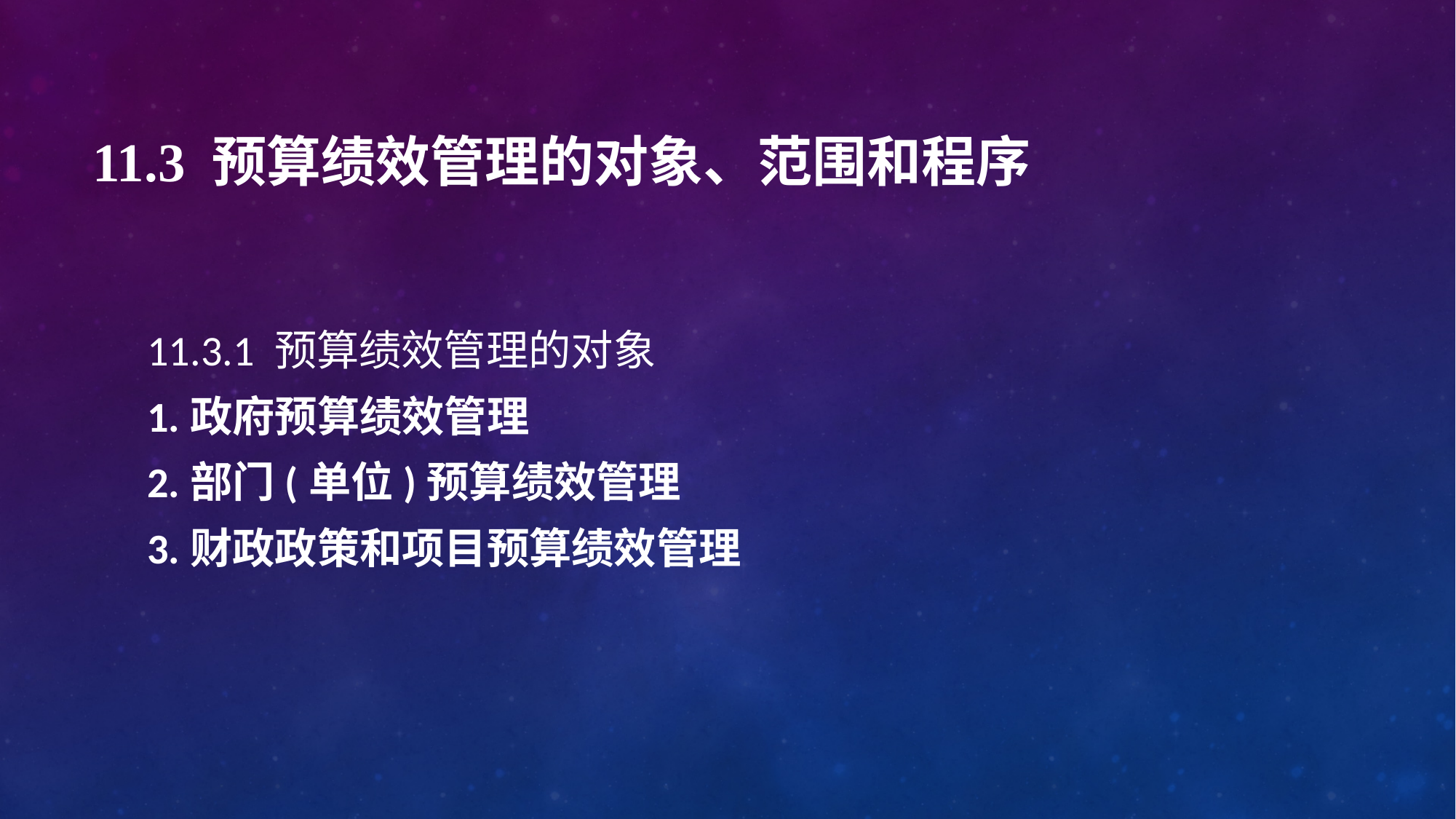

# 11.3 预算绩效管理的对象、范围和程序
11.3.1 预算绩效管理的对象
1.政府预算绩效管理
2.部门(单位)预算绩效管理
3.财政政策和项目预算绩效管理